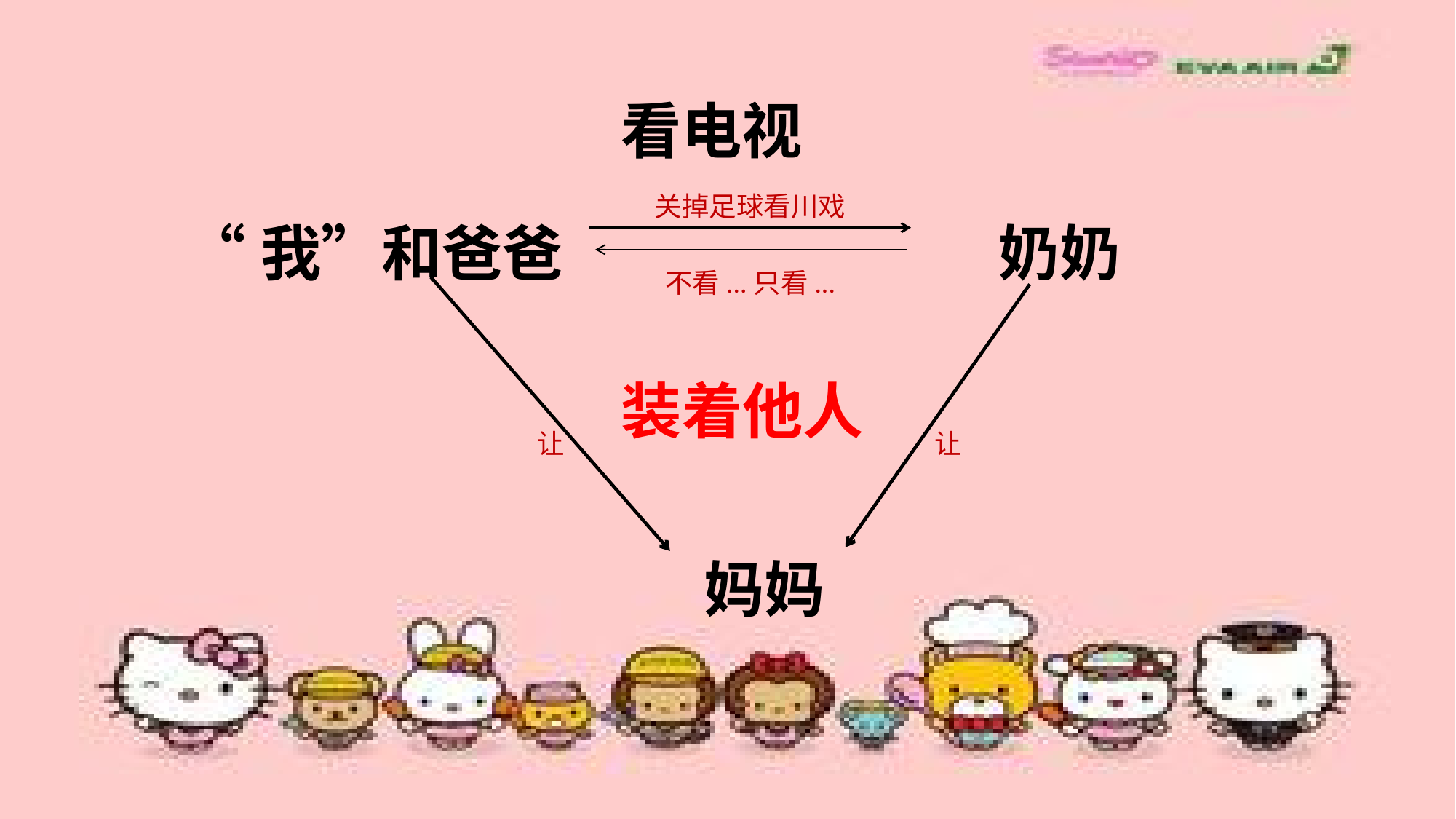

看电视
关掉足球看川戏
“我”和爸爸
奶奶
不看...只看...
装着他人
让                                                            让
妈妈